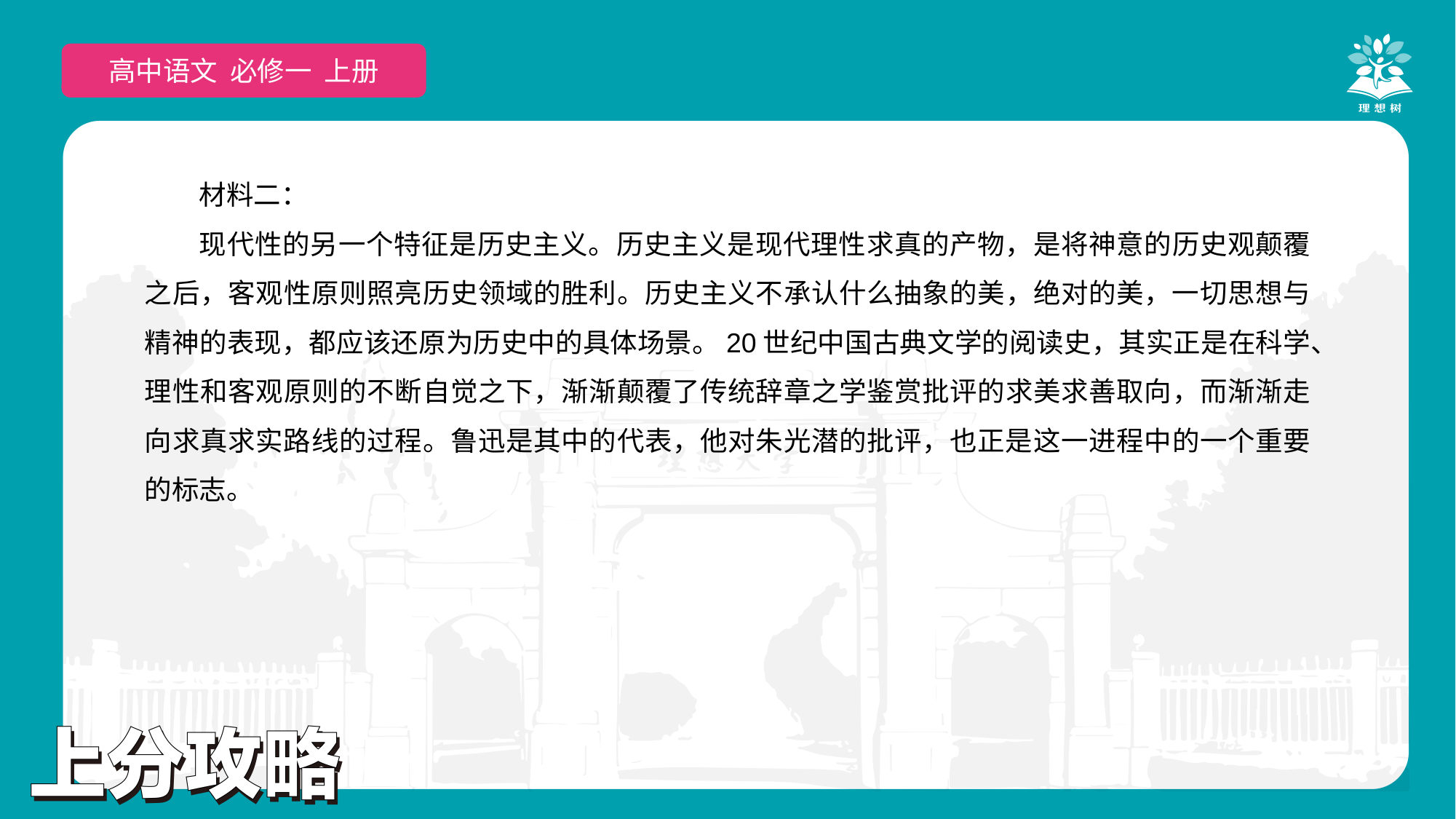

高中语文  选择性必修上
高中语文  必修一  上册
材料二：
现代性的另一个特征是历史主义。历史主义是现代理性求真的产物，是将神意的历史观颠覆之后，客观性原则照亮历史领域的胜利。历史主义不承认什么抽象的美，绝对的美，一切思想与精神的表现，都应该还原为历史中的具体场景。20世纪中国古典文学的阅读史，其实正是在科学、理性和客观原则的不断自觉之下，渐渐颠覆了传统辞章之学鉴赏批评的求美求善取向，而渐渐走向求真求实路线的过程。鲁迅是其中的代表，他对朱光潜的批评，也正是这一进程中的一个重要的标志。